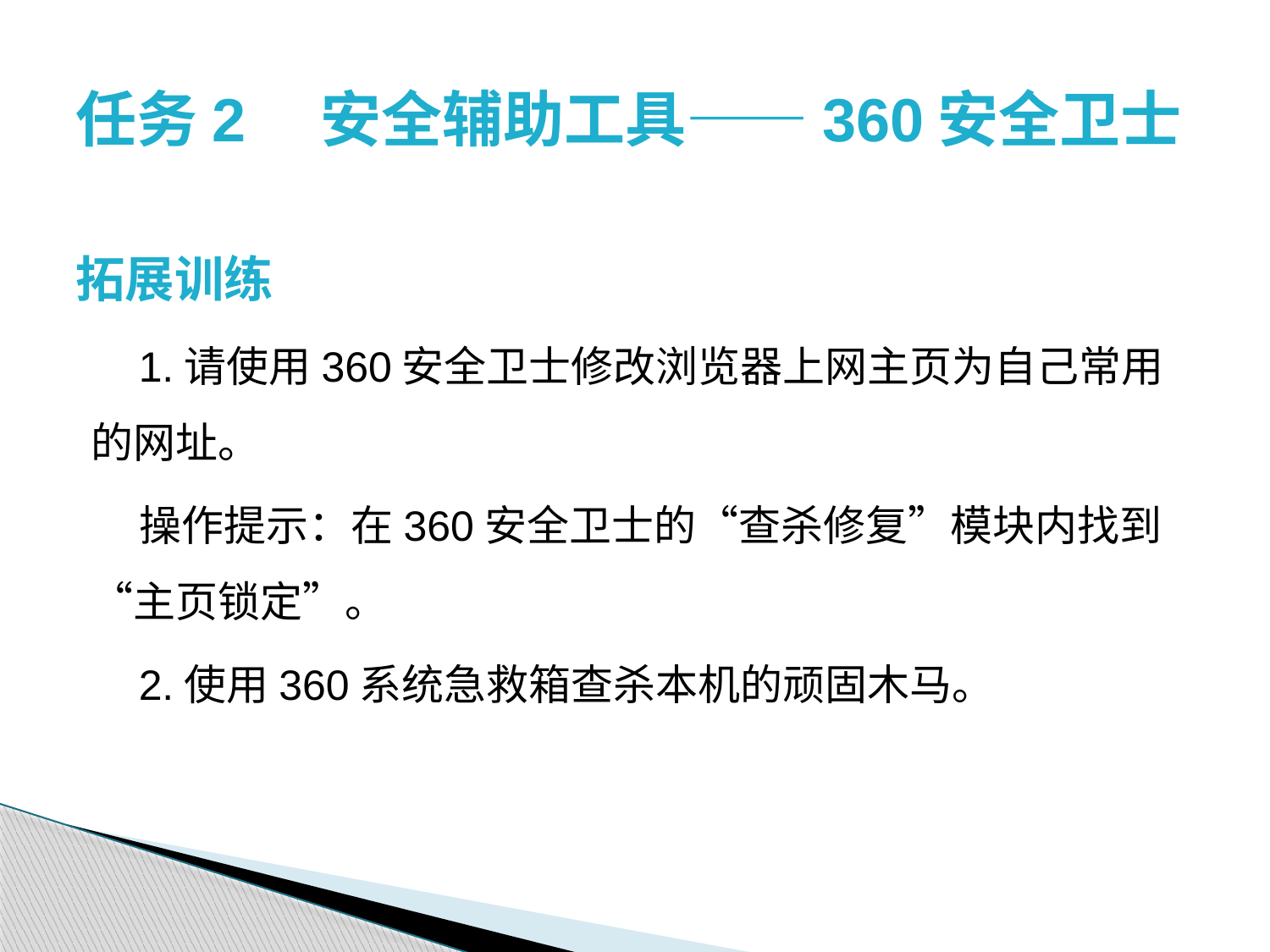

# 任务2　安全辅助工具——360安全卫士
拓展训练
    1.请使用360安全卫士修改浏览器上网主页为自己常用的网址。
    操作提示：在360安全卫士的“查杀修复”模块内找到“主页锁定”。
    2.使用360系统急救箱查杀本机的顽固木马。